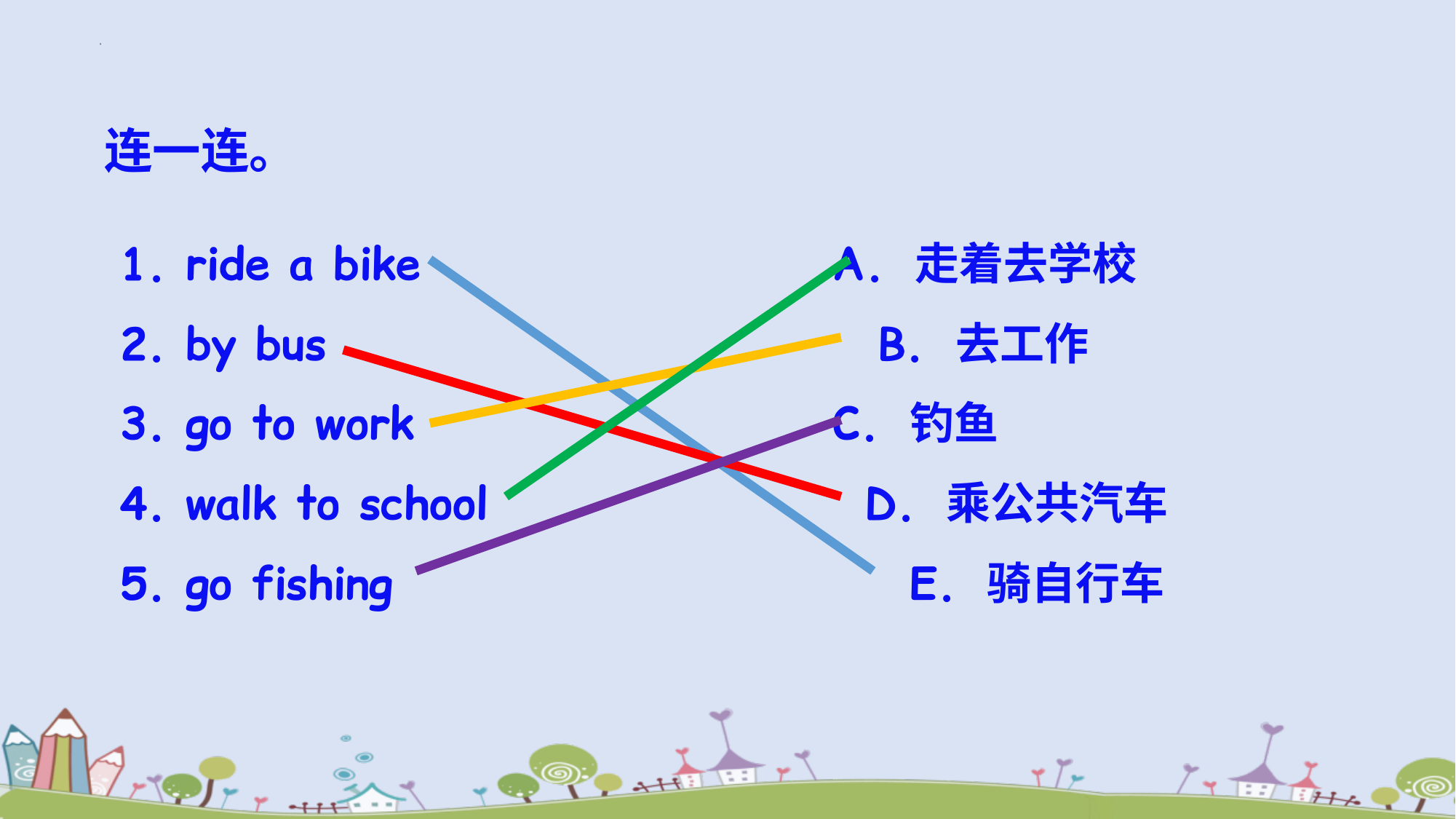

连一连。
1. ride a bike	                    A. 走着去学校
2. by bus	                            B. 去工作
3. go to work	                    C. 钓鱼
4. walk to school	                D. 乘公共汽车
5. go fishing	                        E. 骑自行车